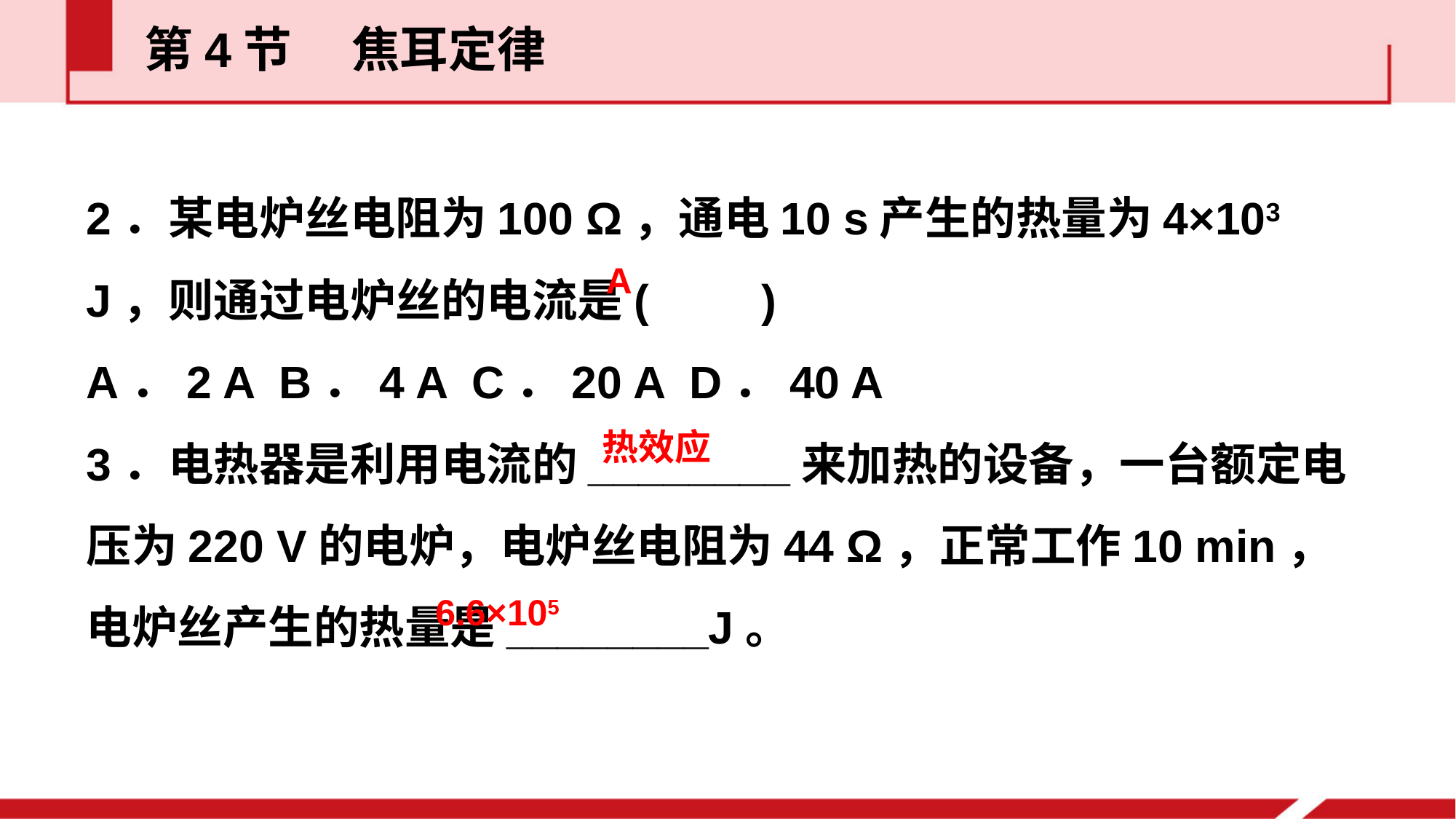

第4节  焦耳定律
2．某电炉丝电阻为100 Ω，通电10 s产生的热量为4×103 J，则通过电炉丝的电流是(　　)
A．2 A  B．4 A  C．20 A  D．40 A
3．电热器是利用电流的________来加热的设备，一台额定电压为220 V的电炉，电炉丝电阻为44 Ω，正常工作10 min，电炉丝产生的热量是________J。
A
热效应
6.6×105